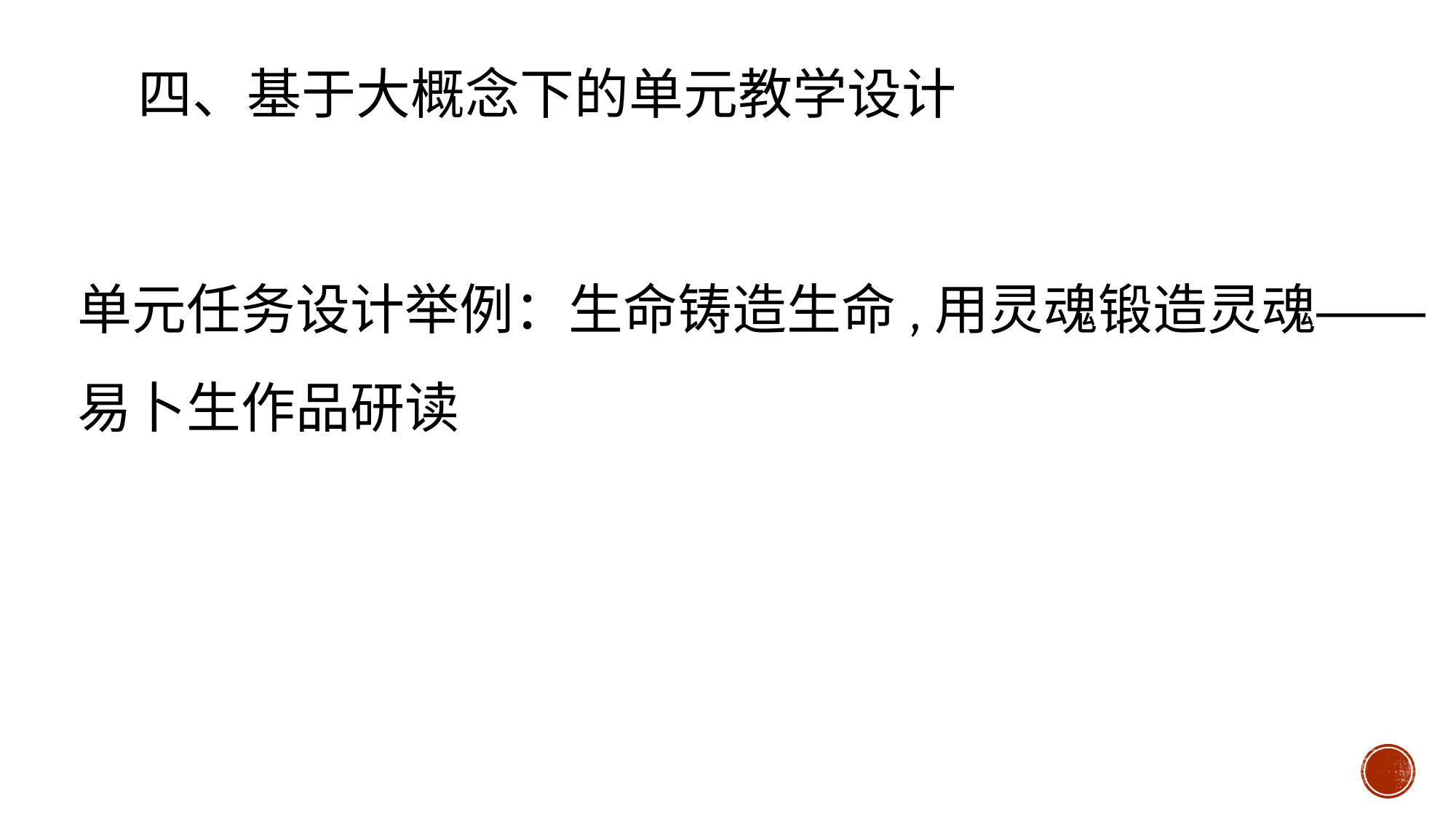

# 四、基于大概念下的单元教学设计

单元任务设计举例：生命铸造生命,用灵魂锻造灵魂——易卜生作品研读